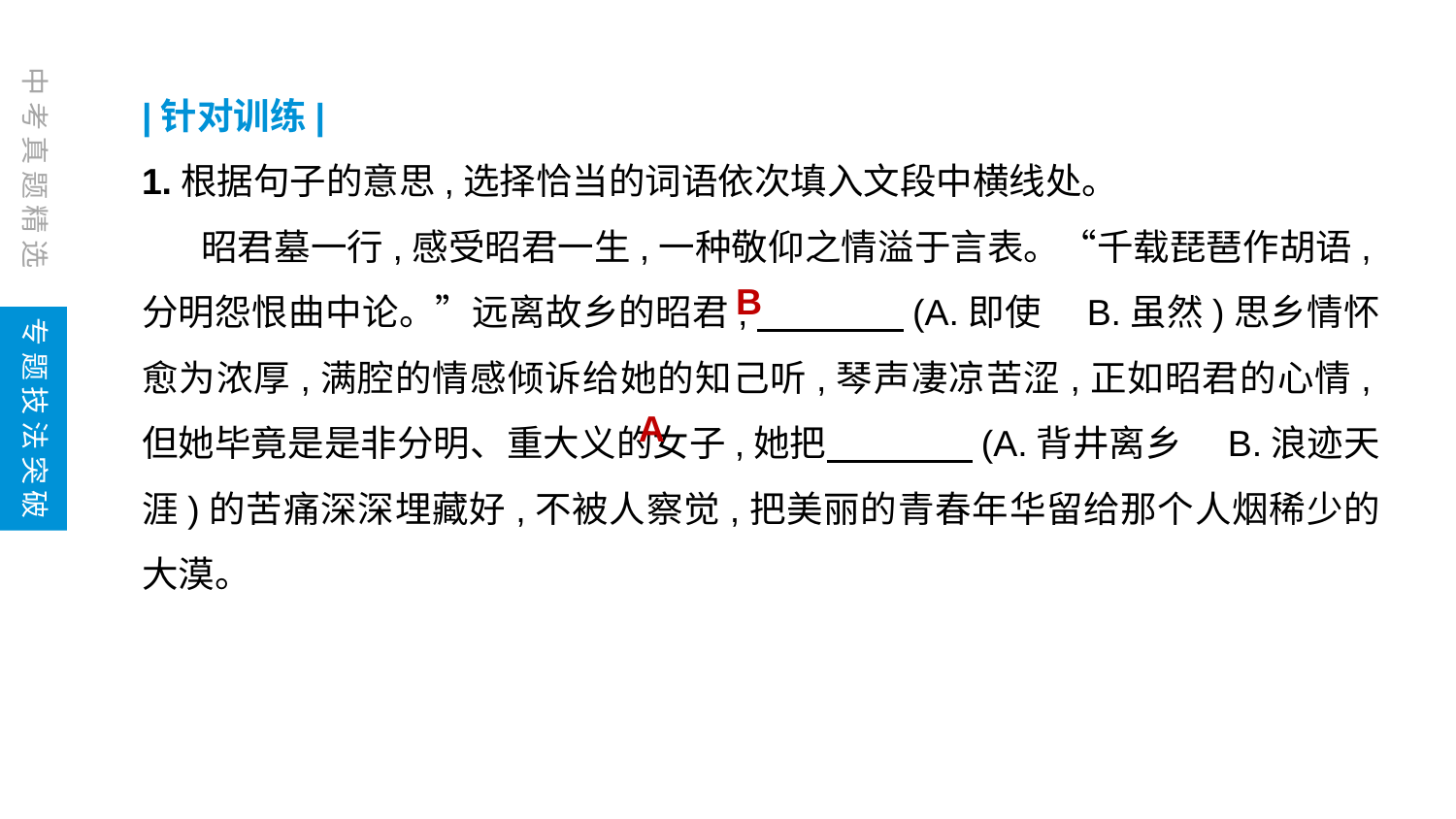

中考真题精选
|针对训练|
1.根据句子的意思,选择恰当的词语依次填入文段中横线处。
      昭君墓一行,感受昭君一生,一种敬仰之情溢于言表。“千载琵琶作胡语,分明怨恨曲中论。”远离故乡的昭君,　　　　(A.即使　B.虽然)思乡情怀愈为浓厚,满腔的情感倾诉给她的知己听,琴声凄凉苦涩,正如昭君的心情,但她毕竟是是非分明、重大义的女子,她把　　　　(A.背井离乡　B.浪迹天涯)的苦痛深深埋藏好,不被人察觉,把美丽的青春年华留给那个人烟稀少的大漠。
B

专题技法突破
A